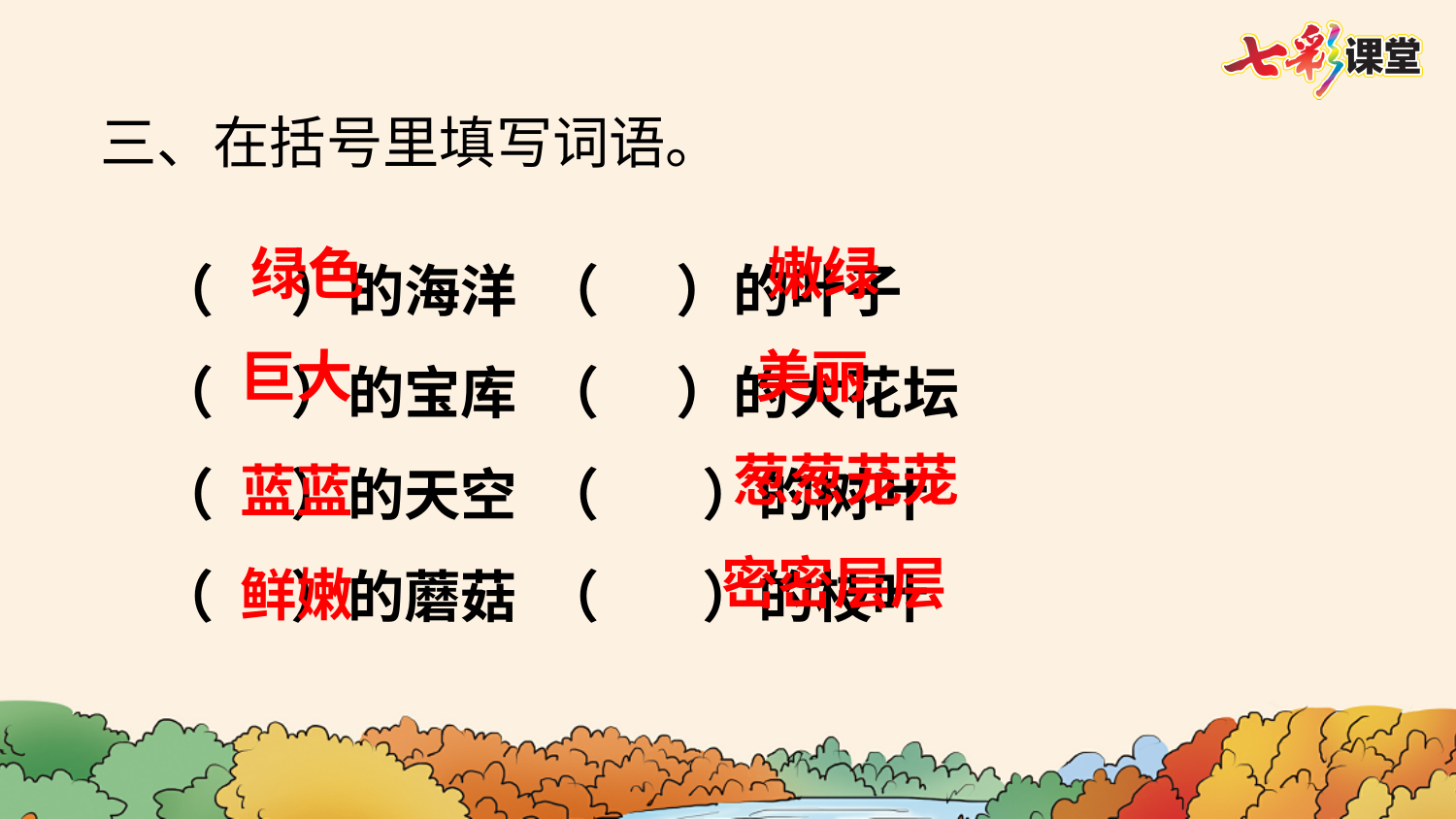

三、在括号里填写词语。
（      ）的海洋  （      ）的叶子
（      ）的宝库  （      ）的大花坛
（      ）的天空  （        ）的树叶
（      ）的蘑菇  （        ）的枝叶
绿色
嫩绿
巨大
美丽
葱葱茏茏
蓝蓝
密密层层
鲜嫩